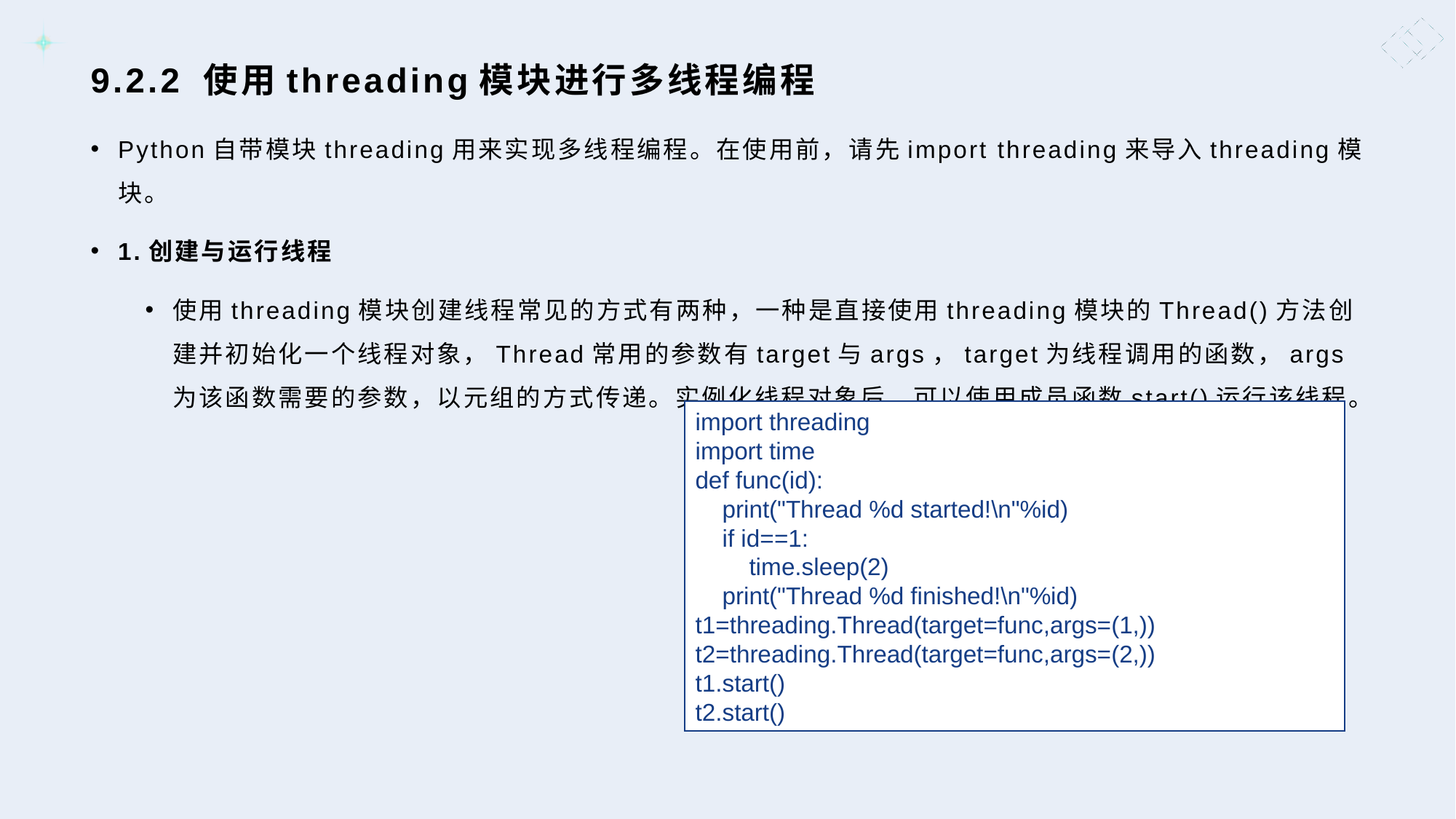

# 9.2.2 使用threading模块进行多线程编程
Python自带模块threading用来实现多线程编程。在使用前，请先import threading来导入threading模块。
1.创建与运行线程
使用threading模块创建线程常见的方式有两种，一种是直接使用threading模块的Thread()方法创建并初始化一个线程对象，Thread常用的参数有target与args，target为线程调用的函数，args为该函数需要的参数，以元组的方式传递。实例化线程对象后，可以使用成员函数start()运行该线程。

import threading
import time
def func(id):
    print("Thread %d started!\n"%id)
    if id==1:
        time.sleep(2)
    print("Thread %d finished!\n"%id)
t1=threading.Thread(target=func,args=(1,))
t2=threading.Thread(target=func,args=(2,))
t1.start()
t2.start()